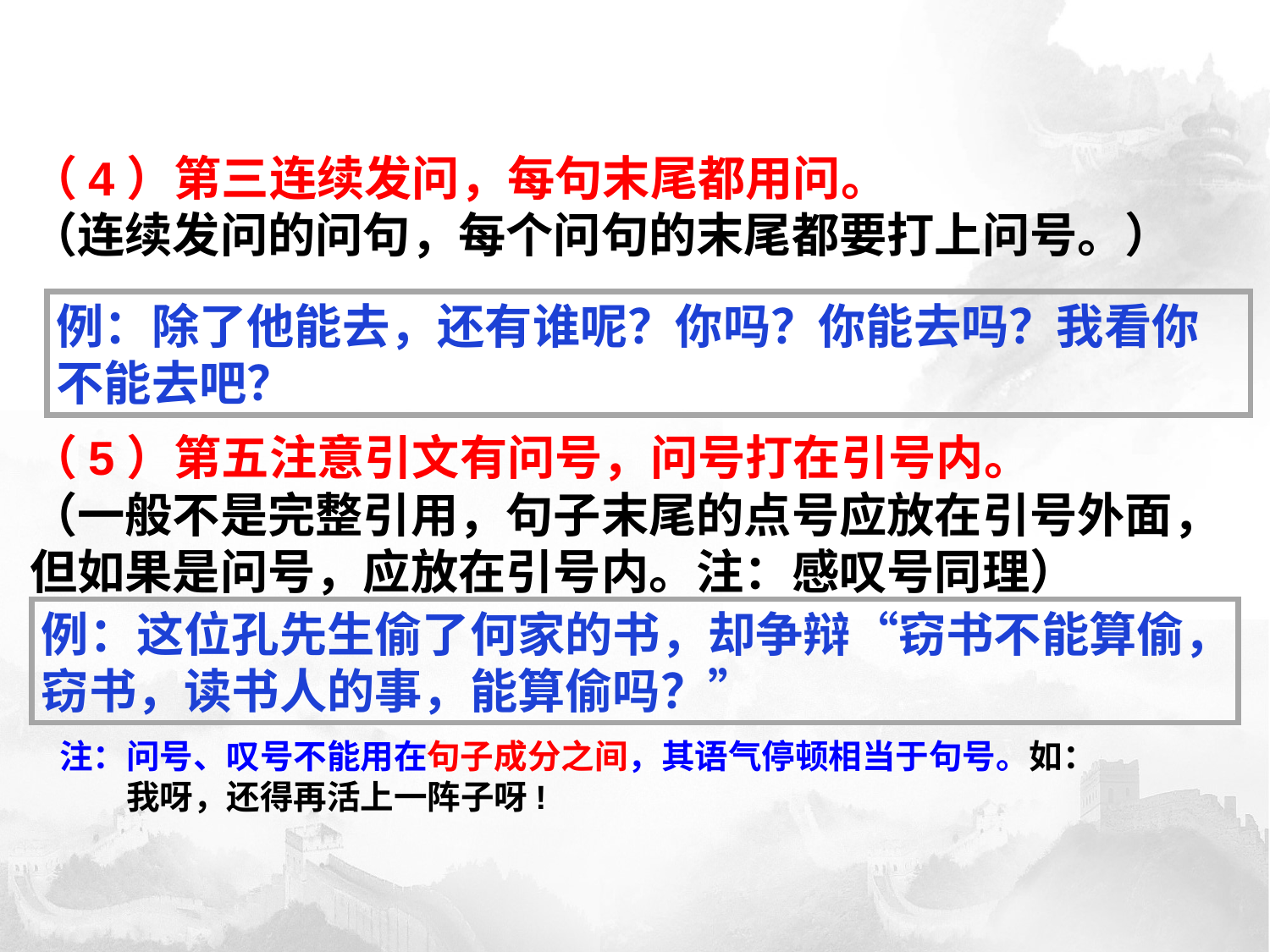

（4）第三连续发问，每句末尾都用问。
（连续发问的问句，每个问句的末尾都要打上问号。）
例：除了他能去，还有谁呢？你吗？你能去吗？我看你不能去吧？
（5）第五注意引文有问号，问号打在引号内。
（一般不是完整引用，句子末尾的点号应放在引号外面，但如果是问号，应放在引号内。注：感叹号同理）
例：这位孔先生偷了何家的书，却争辩“窃书不能算偷，窃书，读书人的事，能算偷吗？”
注：问号、叹号不能用在句子成分之间，其语气停顿相当于句号。如：
　　我呀，还得再活上一阵子呀!